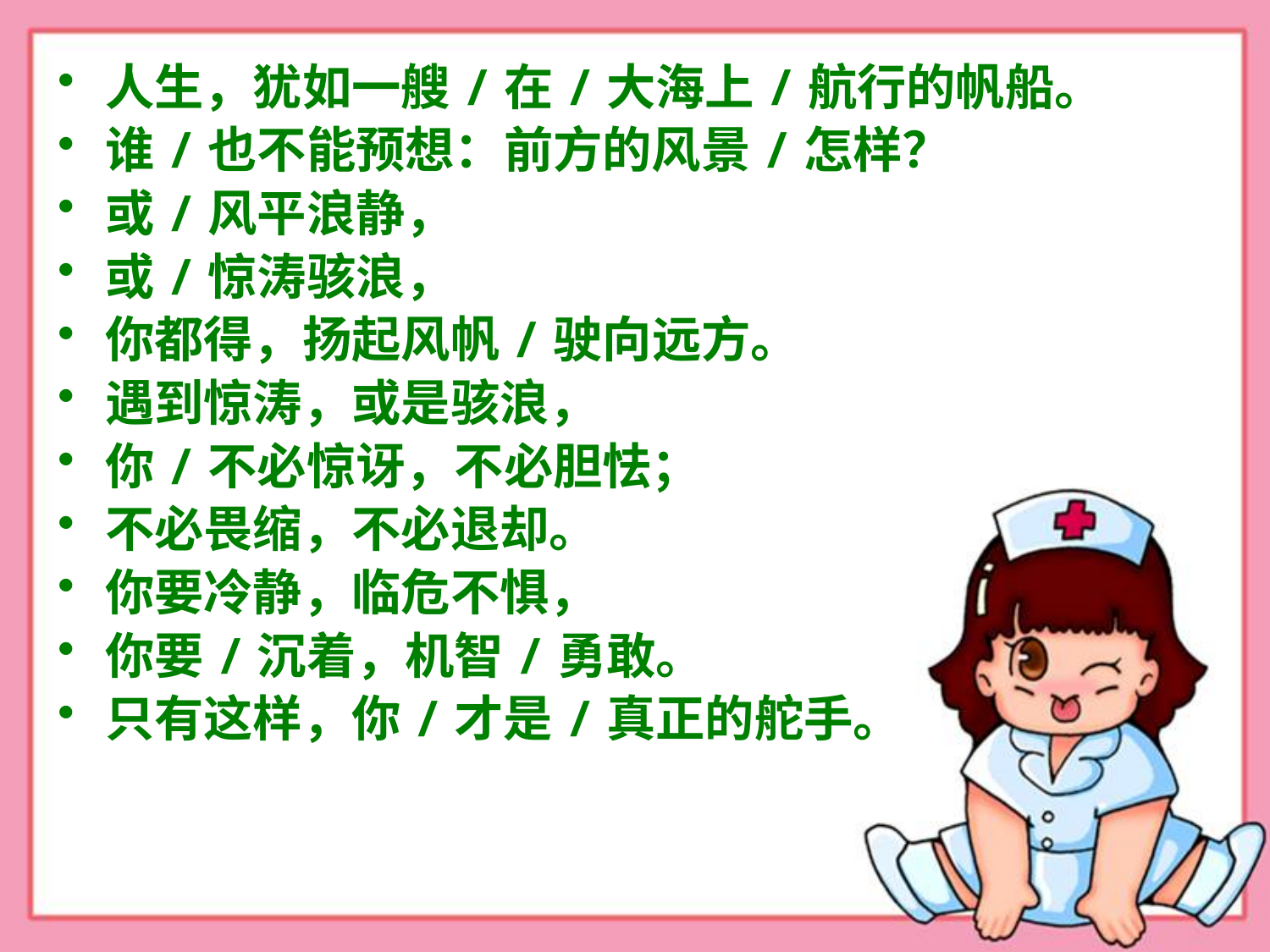

人生，犹如一艘/在/大海上/航行的帆船。
谁/也不能预想：前方的风景/怎样？
或/风平浪静，
或/惊涛骇浪，
你都得，扬起风帆/驶向远方。
遇到惊涛，或是骇浪，
你/不必惊讶，不必胆怯；
不必畏缩，不必退却。
你要冷静，临危不惧，
你要/沉着，机智/勇敢。
只有这样，你/才是/真正的舵手。